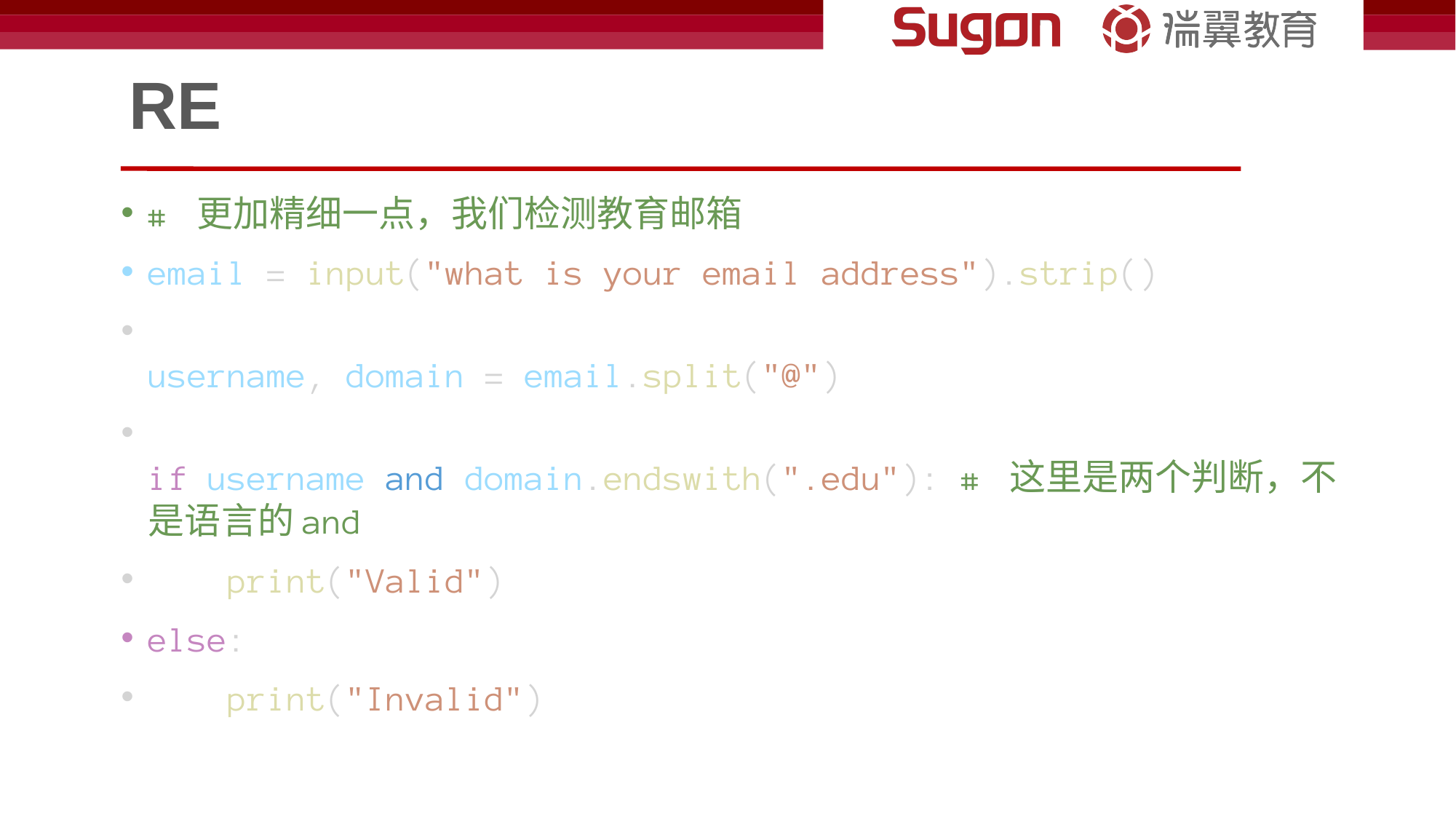

# RE
# 更加精细一点，我们检测教育邮箱
email = input("what is your email address").strip()
username, domain = email.split("@")
if username and domain.endswith(".edu"): # 这里是两个判断，不是语言的and
    print("Valid")
else:
    print("Invalid")